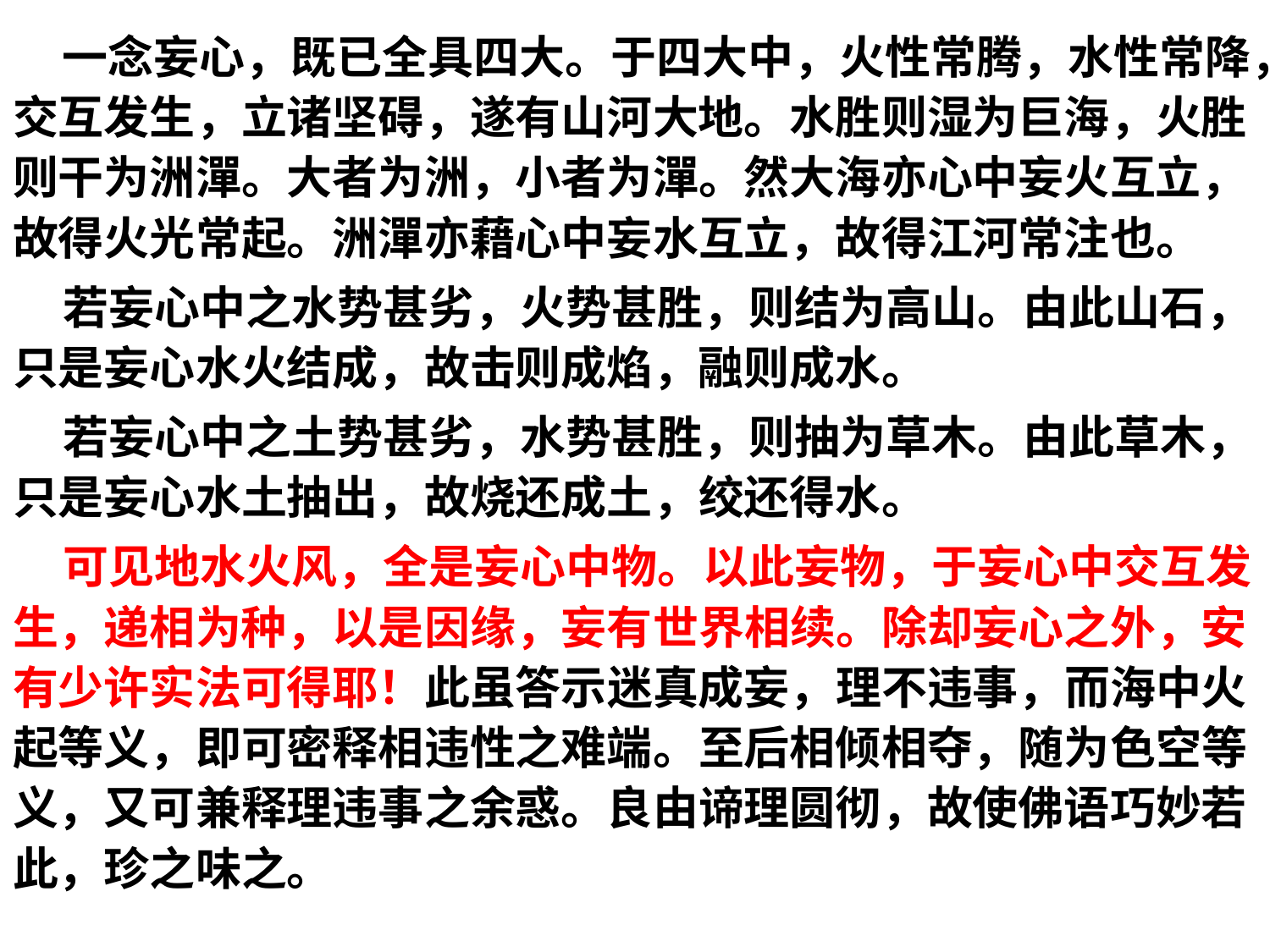

一念妄心，既已全具四大。于四大中，火性常腾，水性常降，交互发生，立诸坚碍，遂有山河大地。水胜则湿为巨海，火胜则干为洲潬。大者为洲，小者为潬。然大海亦心中妄火互立，故得火光常起。洲潬亦藉心中妄水互立，故得江河常注也。
    若妄心中之水势甚劣，火势甚胜，则结为高山。由此山石，只是妄心水火结成，故击则成焰，融则成水。
    若妄心中之土势甚劣，水势甚胜，则抽为草木。由此草木，只是妄心水土抽出，故烧还成土，绞还得水。
    可见地水火风，全是妄心中物。以此妄物，于妄心中交互发生，递相为种，以是因缘，妄有世界相续。除却妄心之外，安有少许实法可得耶！此虽答示迷真成妄，理不违事，而海中火起等义，即可密释相违性之难端。至后相倾相夺，随为色空等义，又可兼释理违事之余惑。良由谛理圆彻，故使佛语巧妙若此，珍之味之。